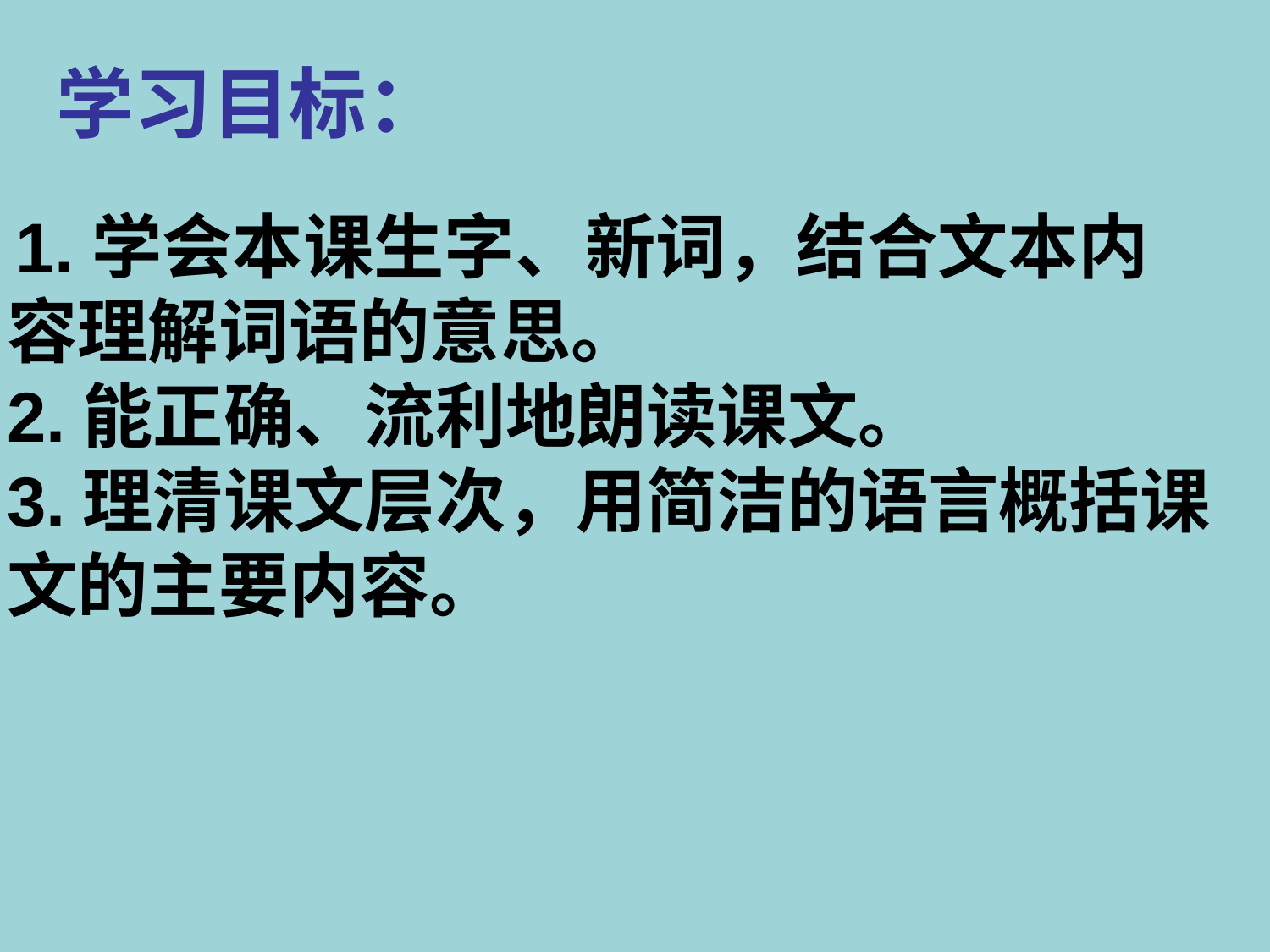

学习目标：
 1.学会本课生字、新词，结合文本内容理解词语的意思。
2.能正确、流利地朗读课文。
3.理清课文层次，用简洁的语言概括课文的主要内容。